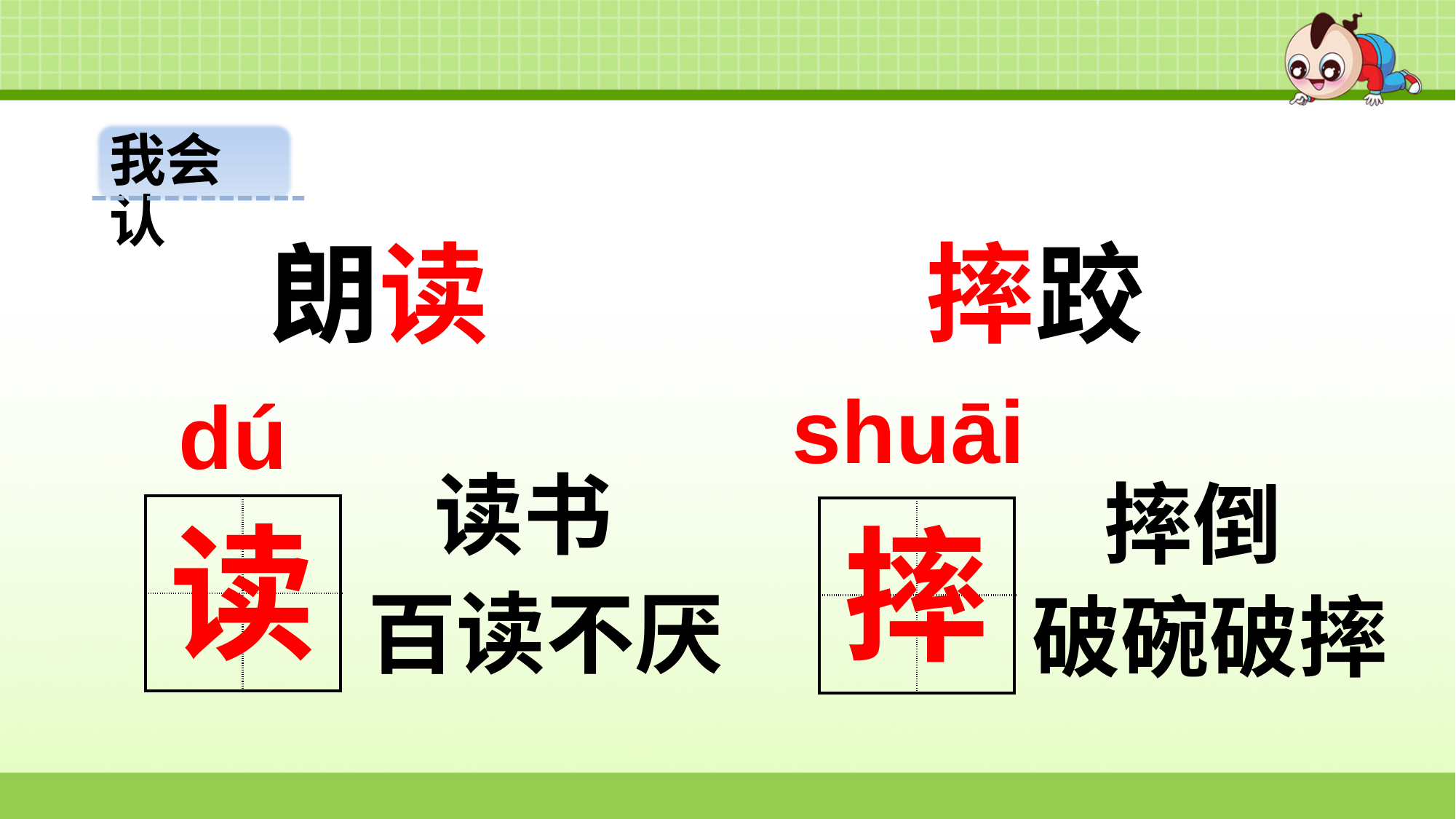

我会认

摔跤
朗读
shuāi
dú
读书
摔倒
|  |  |
| --- | --- |
|  |  |
读
|  |  |
| --- | --- |
|  |  |
摔
百读不厌
破碗破摔